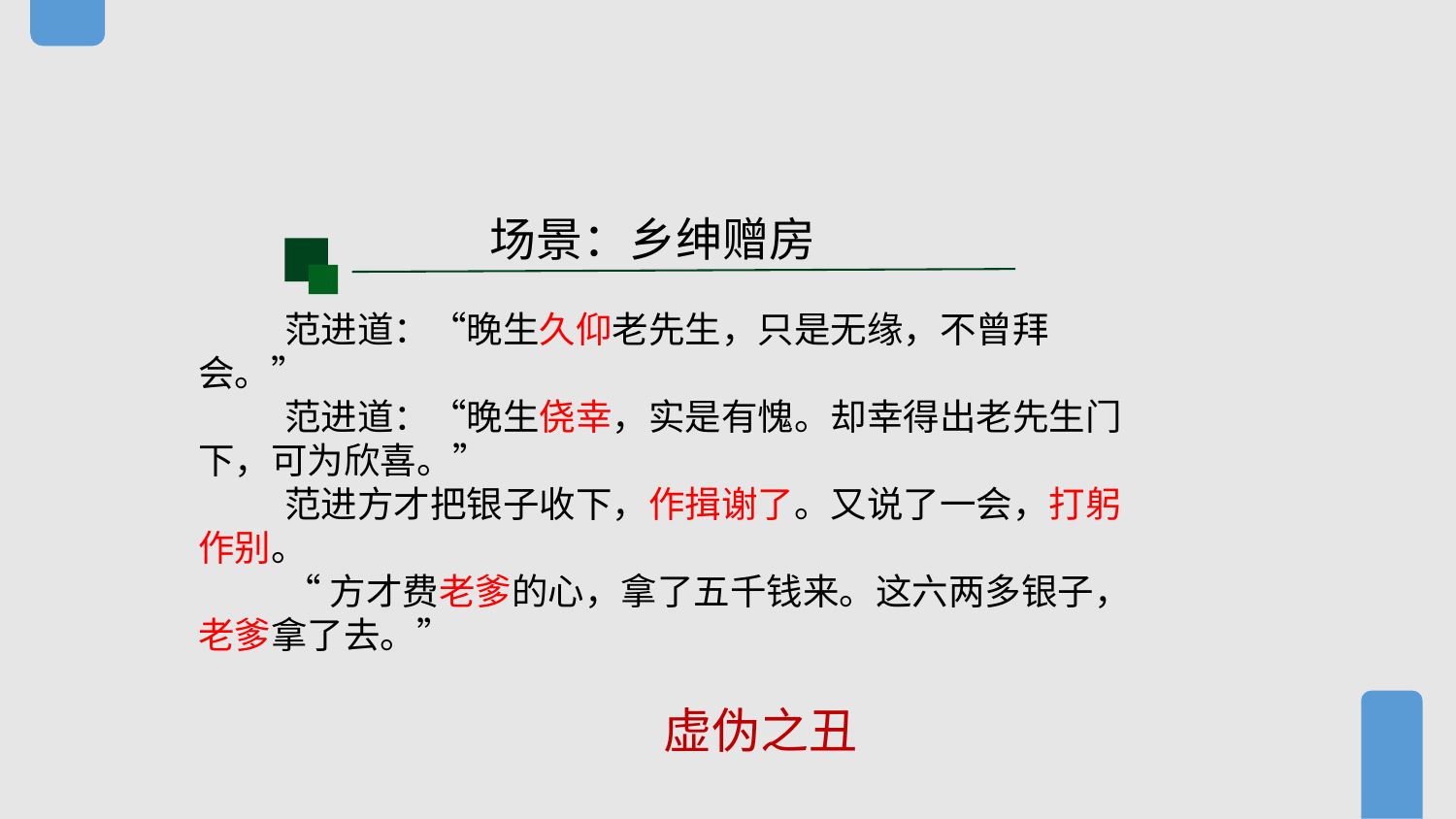

场景：乡绅赠房

范进道：“晚生久仰老先生，只是无缘，不曾拜会。”
范进道：“晚生侥幸，实是有愧。却幸得出老先生门下，可为欣喜。”
范进方才把银子收下，作揖谢了。又说了一会，打躬作别。
“方才费老爹的心，拿了五千钱来。这六两多银子，老爹拿了去。”

          虚伪之丑